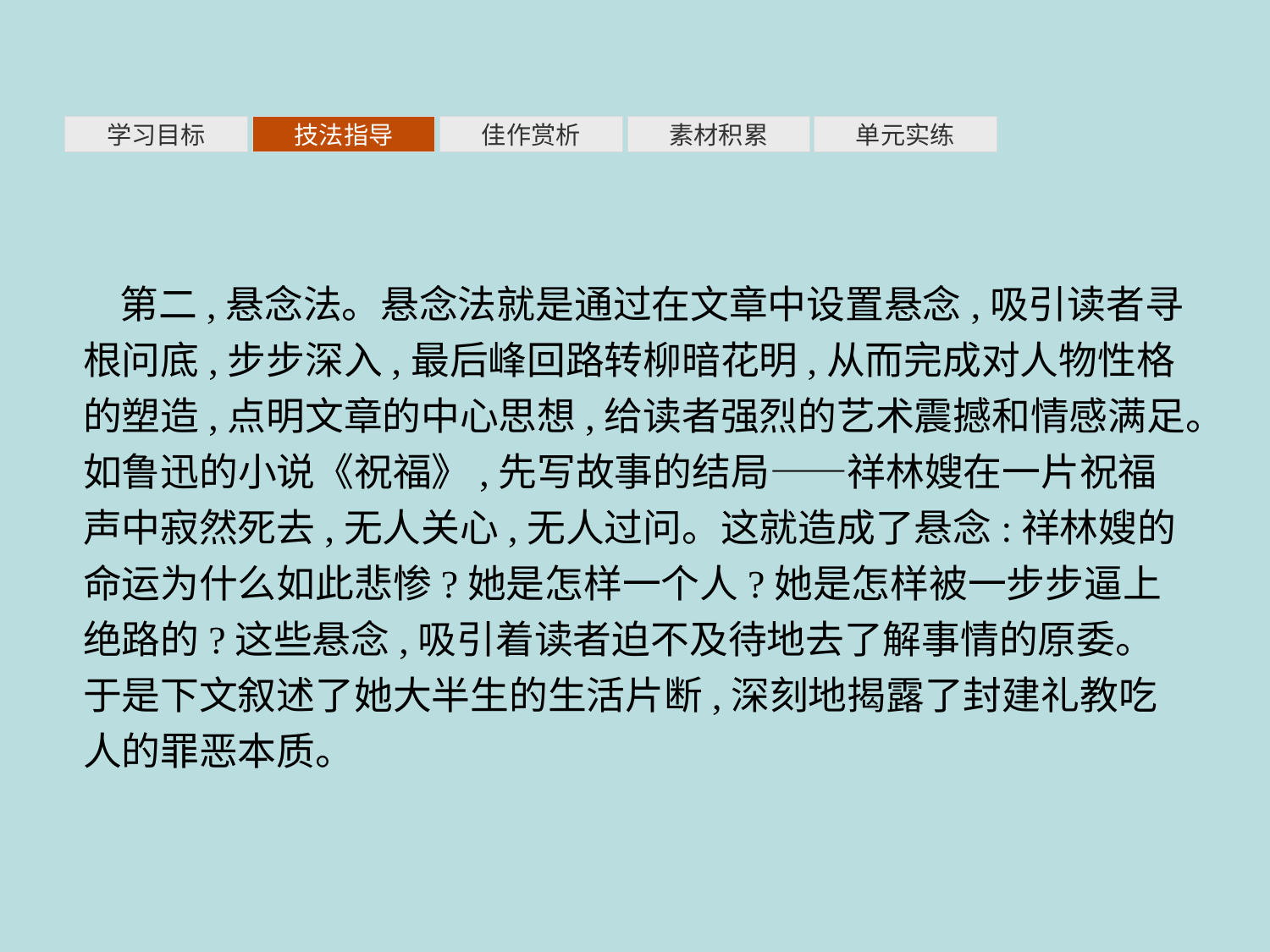

素材积累
学习目标
技法指导
佳作赏析
单元实练
第二,悬念法。悬念法就是通过在文章中设置悬念,吸引读者寻根问底,步步深入,最后峰回路转柳暗花明,从而完成对人物性格的塑造,点明文章的中心思想,给读者强烈的艺术震撼和情感满足。如鲁迅的小说《祝福》,先写故事的结局——祥林嫂在一片祝福声中寂然死去,无人关心,无人过问。这就造成了悬念:祥林嫂的命运为什么如此悲惨?她是怎样一个人?她是怎样被一步步逼上绝路的?这些悬念,吸引着读者迫不及待地去了解事情的原委。于是下文叙述了她大半生的生活片断,深刻地揭露了封建礼教吃人的罪恶本质。